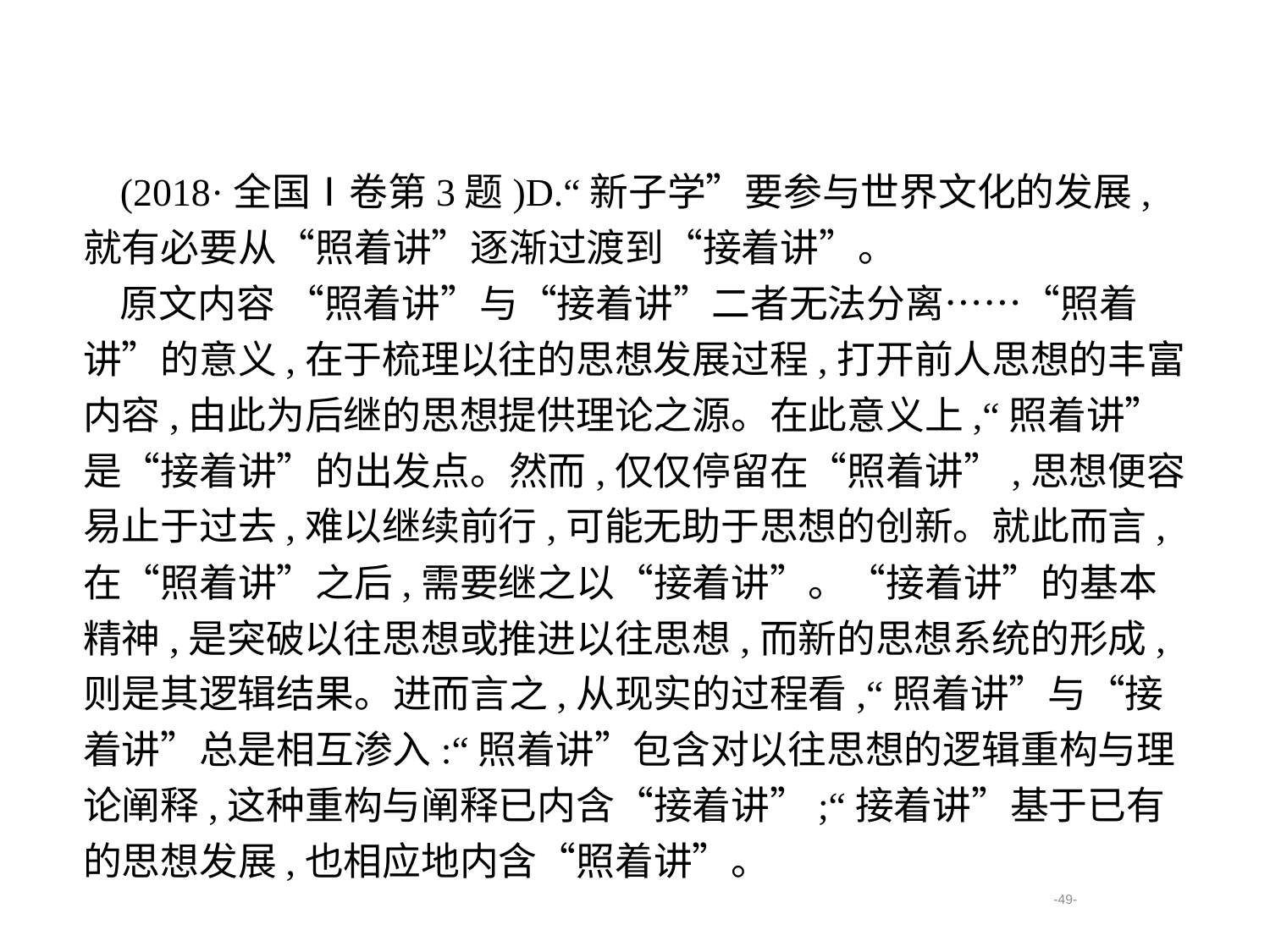

(2018·全国Ⅰ卷第3题)D.“新子学”要参与世界文化的发展,就有必要从“照着讲”逐渐过渡到“接着讲”。
原文内容 “照着讲”与“接着讲”二者无法分离……“照着讲”的意义,在于梳理以往的思想发展过程,打开前人思想的丰富内容,由此为后继的思想提供理论之源。在此意义上,“照着讲”是“接着讲”的出发点。然而,仅仅停留在“照着讲”,思想便容易止于过去,难以继续前行,可能无助于思想的创新。就此而言,在“照着讲”之后,需要继之以“接着讲”。“接着讲”的基本精神,是突破以往思想或推进以往思想,而新的思想系统的形成,则是其逻辑结果。进而言之,从现实的过程看,“照着讲”与“接着讲”总是相互渗入:“照着讲”包含对以往思想的逻辑重构与理论阐释,这种重构与阐释已内含“接着讲”;“接着讲”基于已有的思想发展,也相应地内含“照着讲”。
-49-